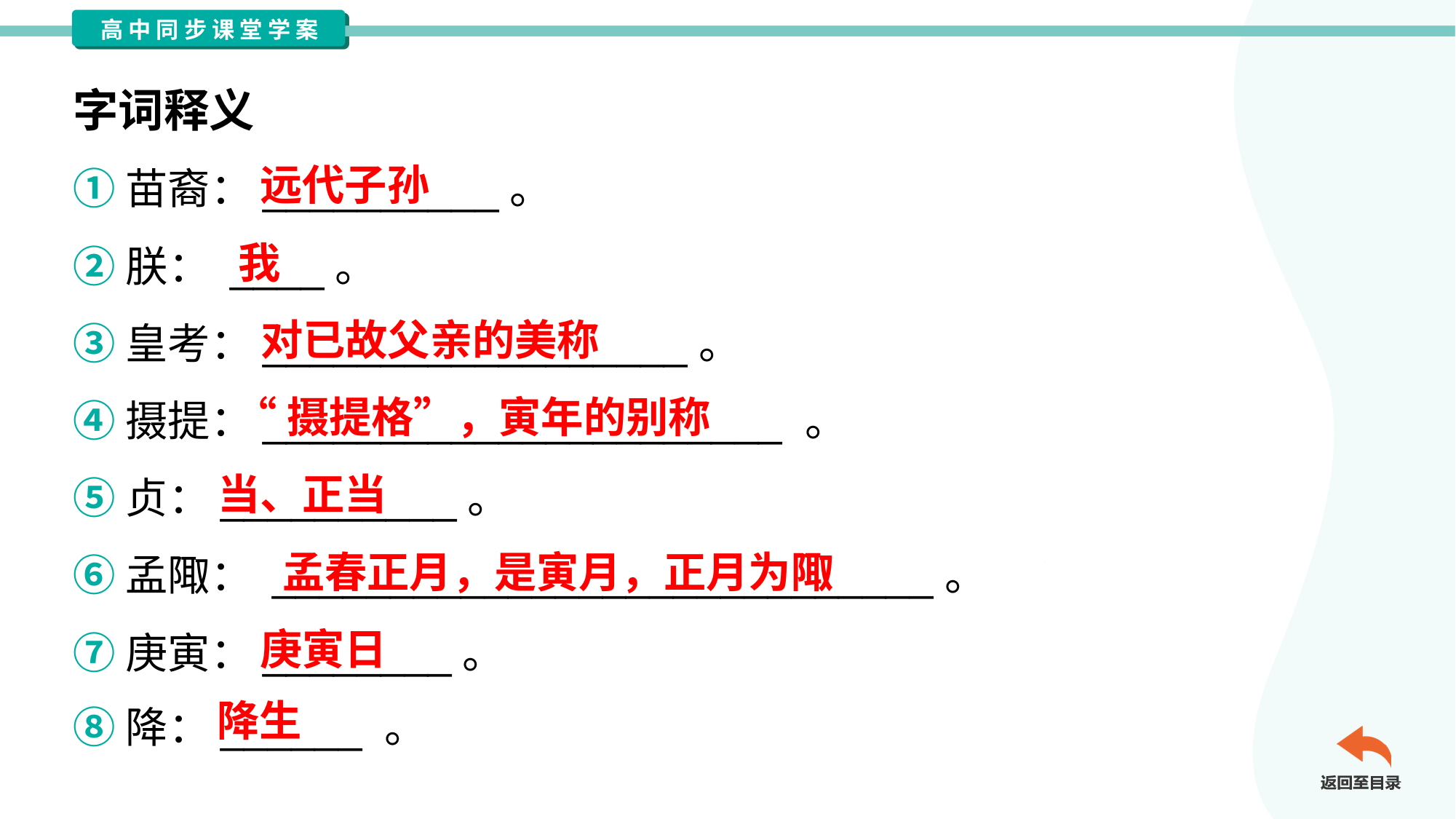

字词释义
远代子孙
①苗裔：__________。
②朕： ____。
③皇考：__________________。
④摄提：______________________ 。
⑤贞：__________。
⑥孟陬： ____________________________。
⑦庚寅：________。
⑧降：______ 。
我
对已故父亲的美称
“摄提格”，寅年的别称
当、正当
孟春正月，是寅月，正月为陬
庚寅日
降生